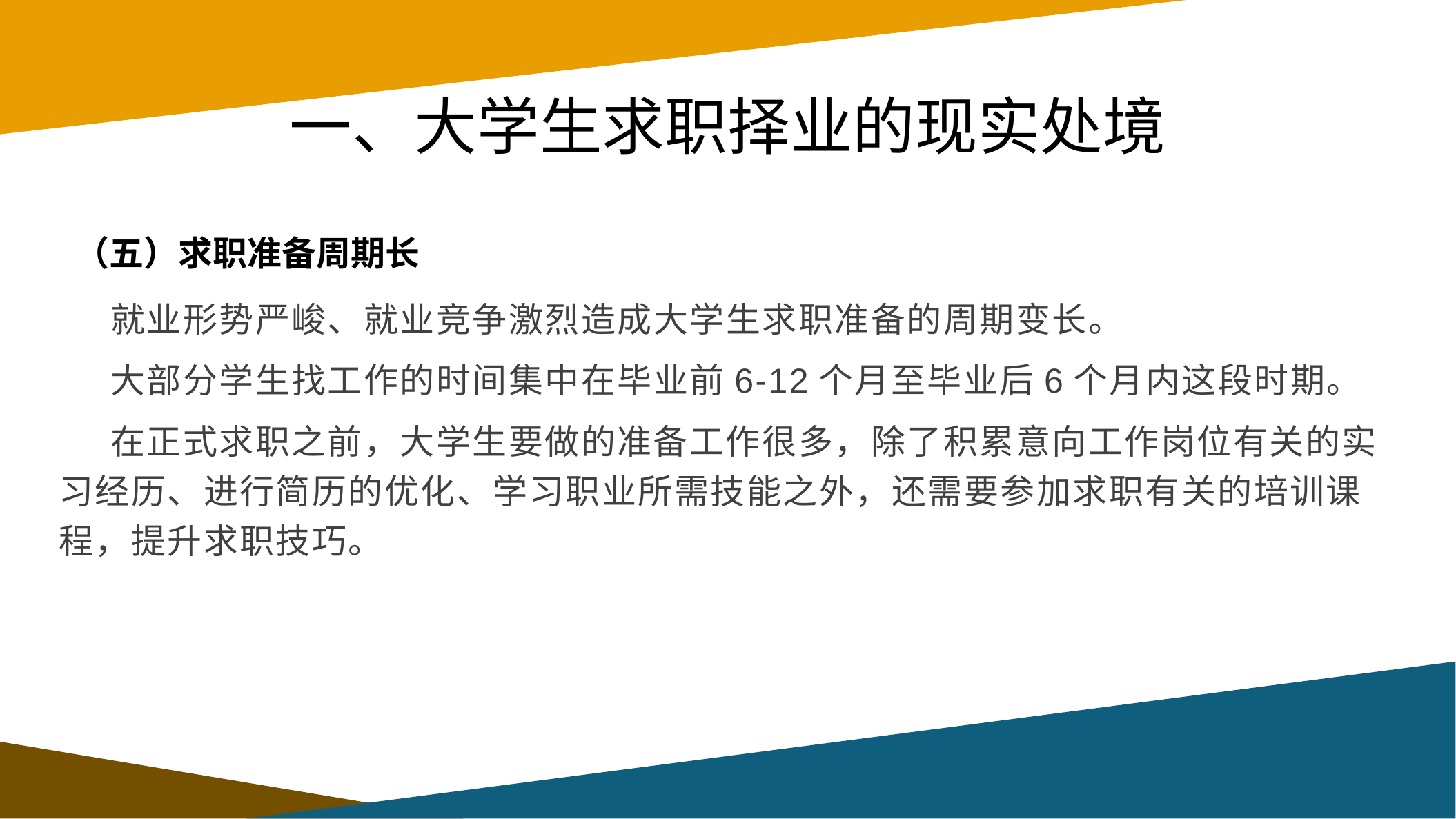

一、大学生求职择业的现实处境
（五）求职准备周期长
就业形势严峻、就业竞争激烈造成大学生求职准备的周期变长。
大部分学生找工作的时间集中在毕业前6-12个月至毕业后6个月内这段时期。
在正式求职之前，大学生要做的准备工作很多，除了积累意向工作岗位有关的实习经历、进行简历的优化、学习职业所需技能之外，还需要参加求职有关的培训课程，提升求职技巧。